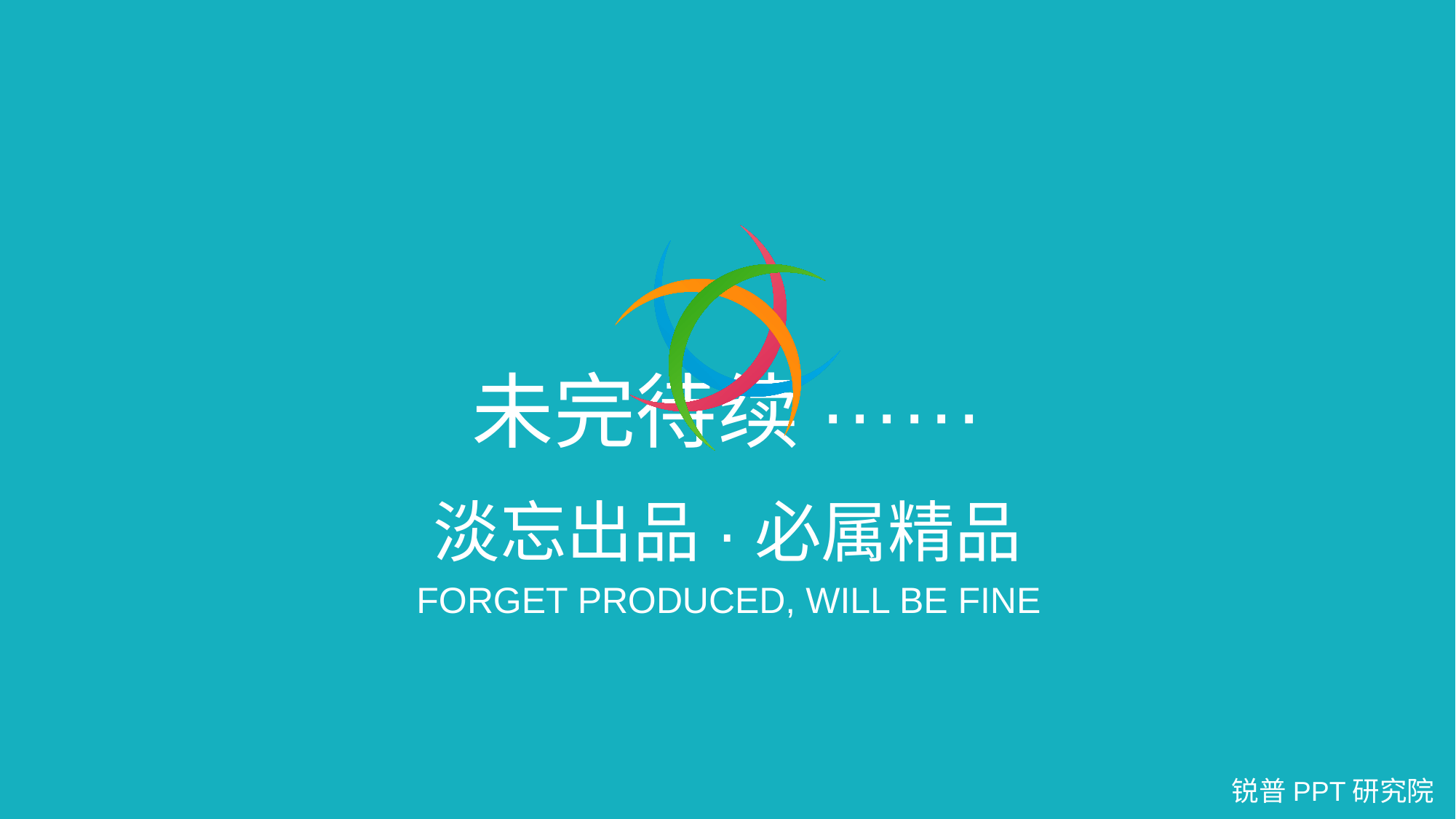

未完待续······
淡忘出品·必属精品
FORGET PRODUCED, WILL BE FINE
锐普PPT研究院